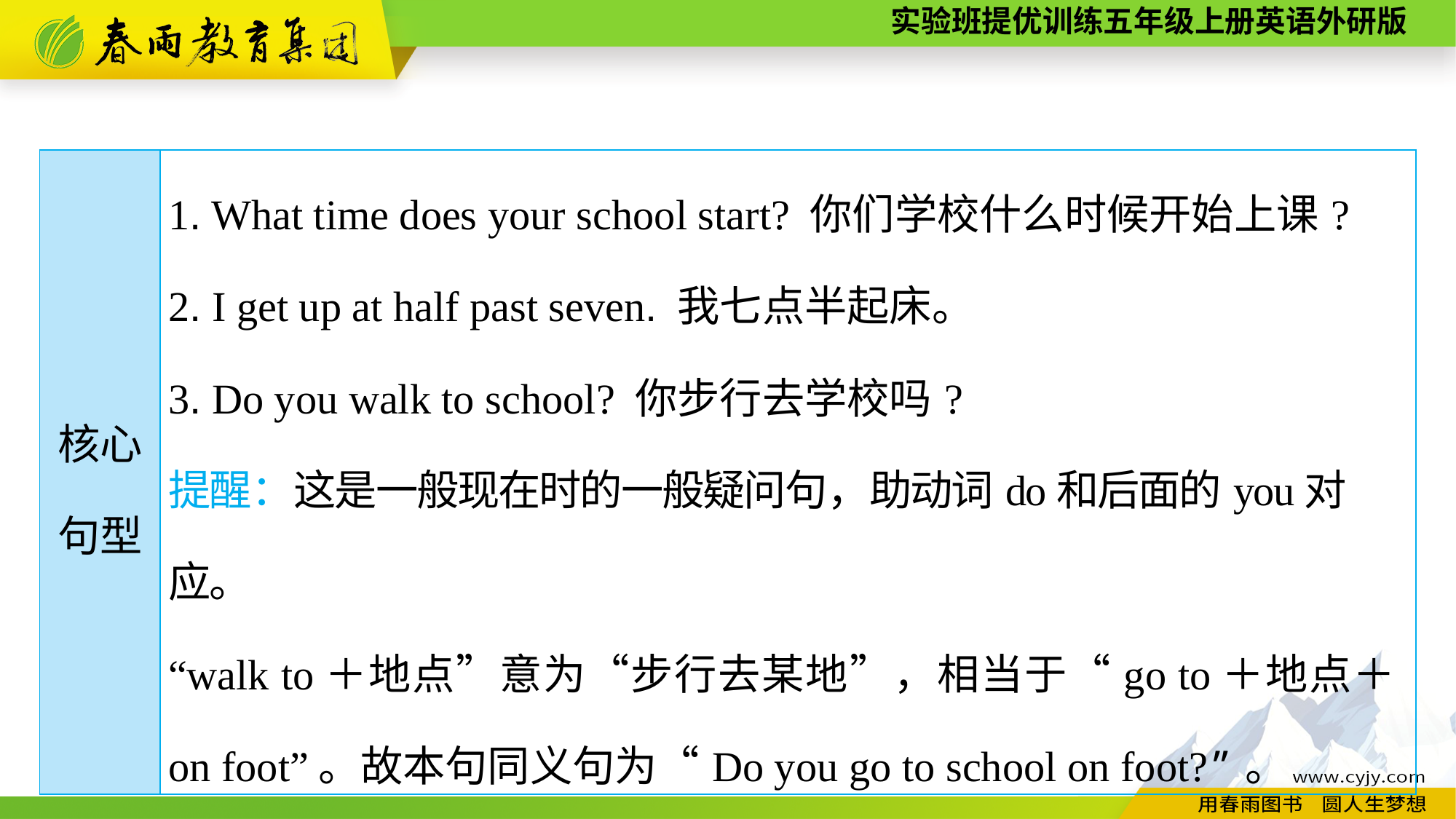

| 核心 句型 | 1. What time does your school start? 你们学校什么时候开始上课? 2. I get up at half past seven. 我七点半起床。 3. Do you walk to school? 你步行去学校吗? 提醒：这是一般现在时的一般疑问句，助动词do和后面的you对应。 “walk to＋地点”意为“步行去某地”，相当于“go to＋地点＋on foot”。故本句同义句为“Do you go to school on foot?”。 |
| --- | --- |